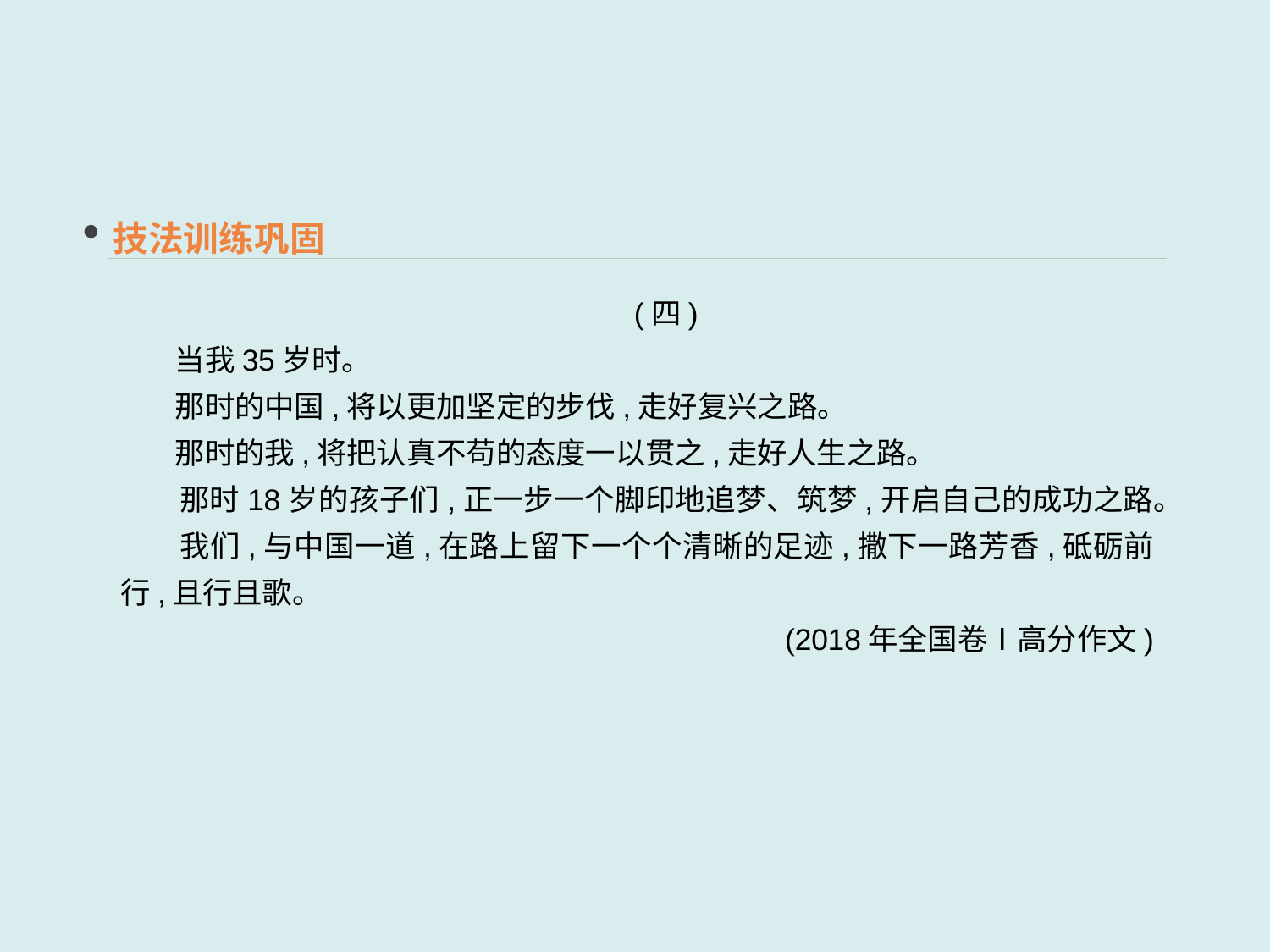

技法训练巩固

       (四)
       当我35岁时。
       那时的中国,将以更加坚定的步伐,走好复兴之路。
       那时的我,将把认真不苟的态度一以贯之,走好人生之路。
       那时18岁的孩子们,正一步一个脚印地追梦、筑梦,开启自己的成功之路。
       我们,与中国一道,在路上留下一个个清晰的足迹,撒下一路芳香,砥砺前行,且行且歌。
(2018年全国卷Ⅰ高分作文)